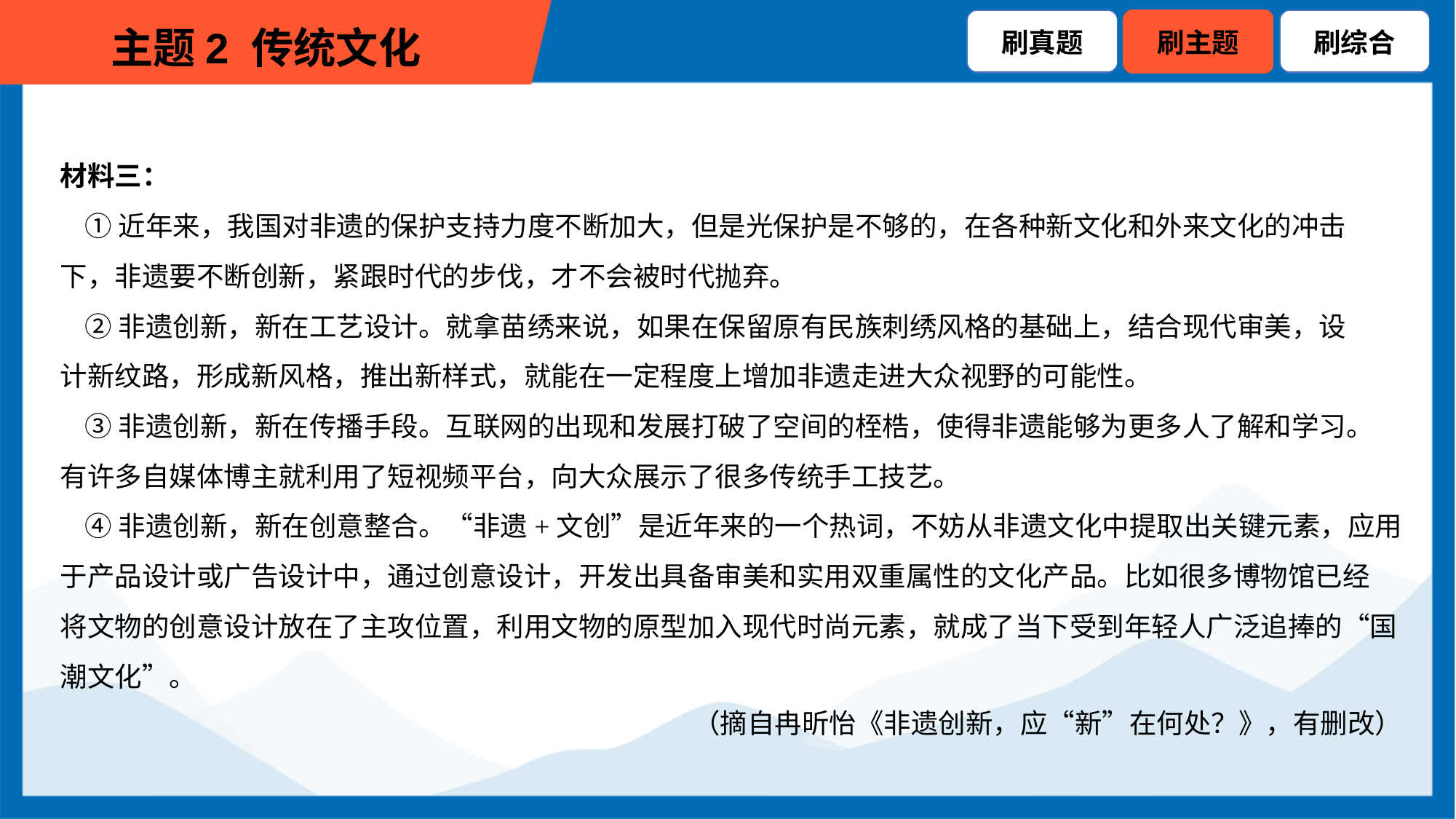

材料三：
    ①近年来，我国对非遗的保护支持力度不断加大，但是光保护是不够的，在各种新文化和外来文化的冲击
下，非遗要不断创新，紧跟时代的步伐，才不会被时代抛弃。
    ②非遗创新，新在工艺设计。就拿苗绣来说，如果在保留原有民族刺绣风格的基础上，结合现代审美，设
计新纹路，形成新风格，推出新样式，就能在一定程度上增加非遗走进大众视野的可能性。
    ③非遗创新，新在传播手段。互联网的出现和发展打破了空间的桎梏，使得非遗能够为更多人了解和学习。
有许多自媒体博主就利用了短视频平台，向大众展示了很多传统手工技艺。
    ④非遗创新，新在创意整合。“非遗+文创”是近年来的一个热词，不妨从非遗文化中提取出关键元素，应用
于产品设计或广告设计中，通过创意设计，开发出具备审美和实用双重属性的文化产品。比如很多博物馆已经
将文物的创意设计放在了主攻位置，利用文物的原型加入现代时尚元素，就成了当下受到年轻人广泛追捧的“国
潮文化”。
（摘自冉昕怡《非遗创新，应“新”在何处？》，有删改）